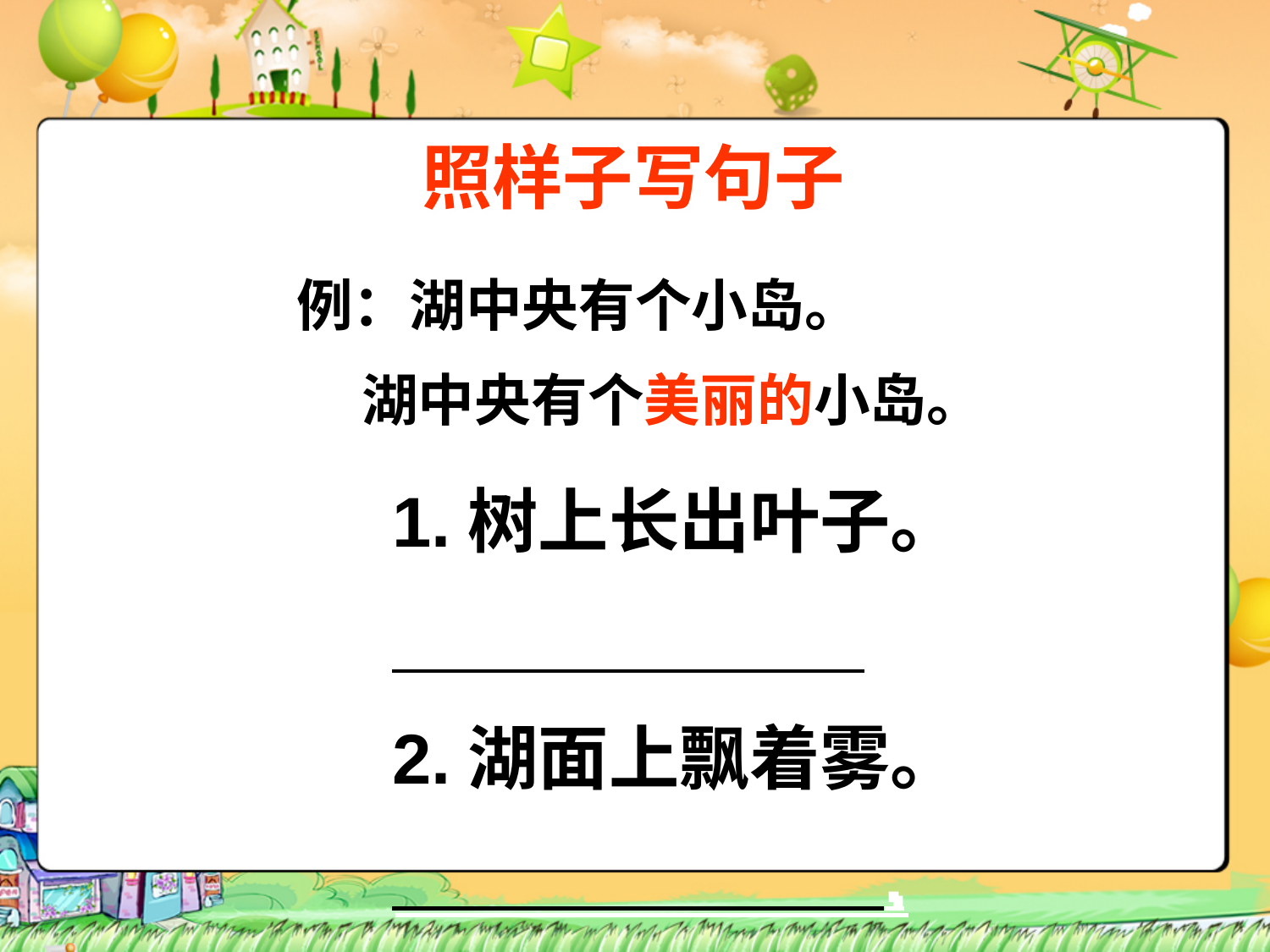

照样子写句子
例：湖中央有个小岛。
    湖中央有个美丽的小岛。
1.树上长出叶子。
                        .
2.湖面上飘着雾。
                         .